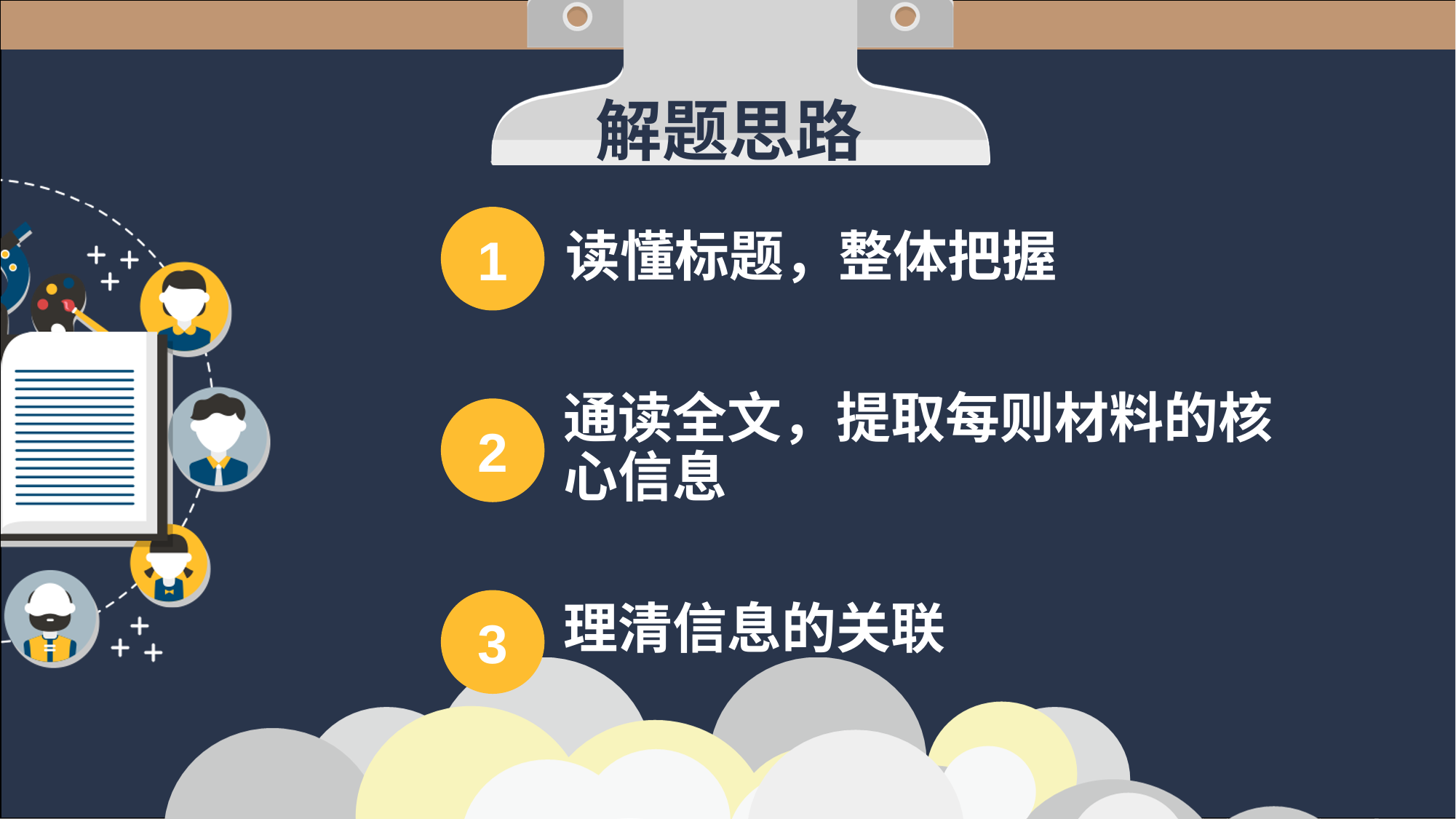

解题思路

1
读懂标题，整体把握
通读全文，提取每则材料的核心信息

2

3
理清信息的关联